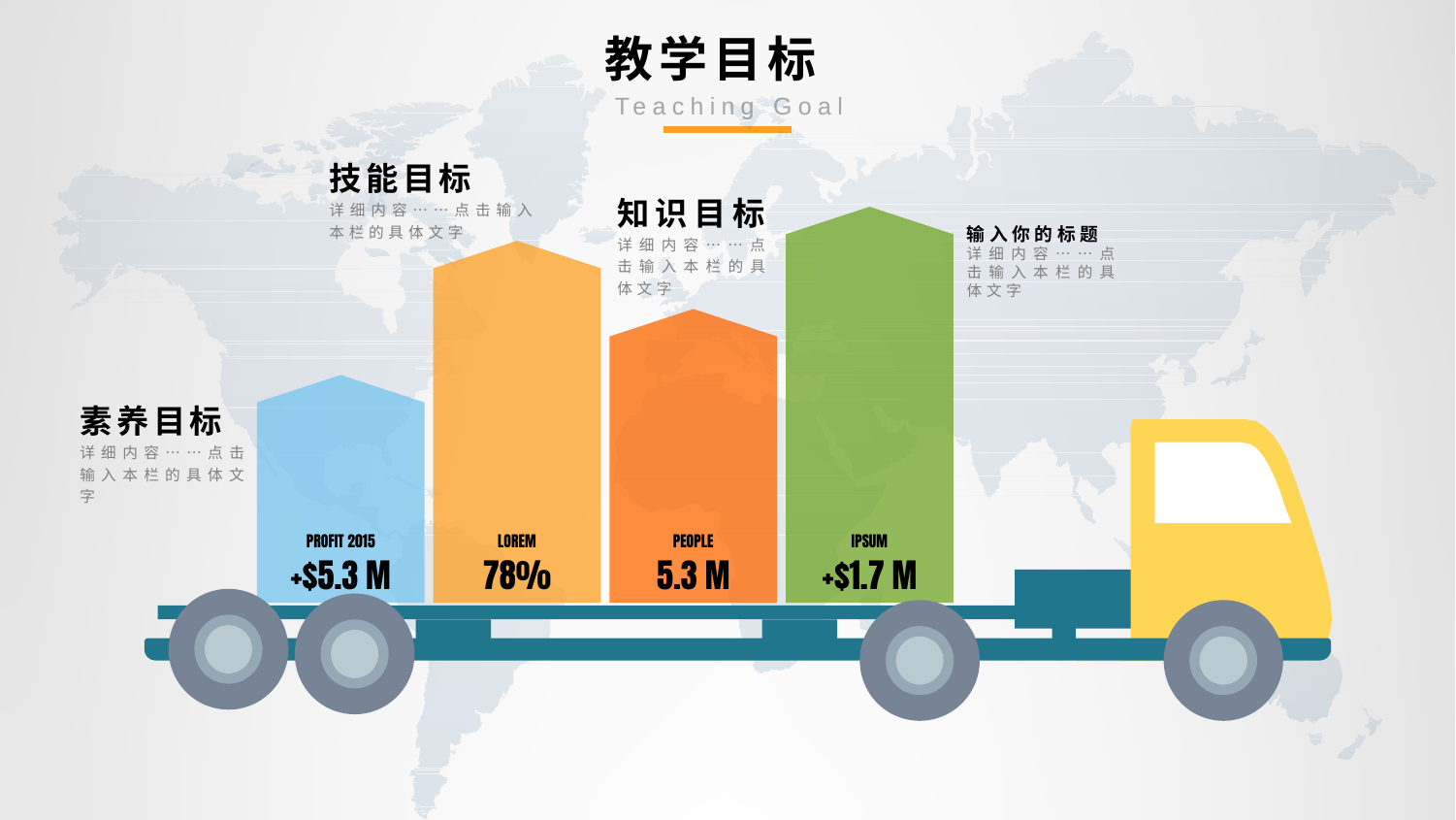

# 教学目标

Teaching Goal
技能目标
详细内容……点击输入本栏的具体文字
知识目标详细内容……点击输入本栏的具体文字
输入你的标题
详细内容……点击输入本栏的具体文字
IPSUM
+$1.7 M
LOREM
78%
PEOPLE
5.3 M
素养目标
详细内容……点击输入本栏的具体文字
PROFIT 2015
+$5.3 M